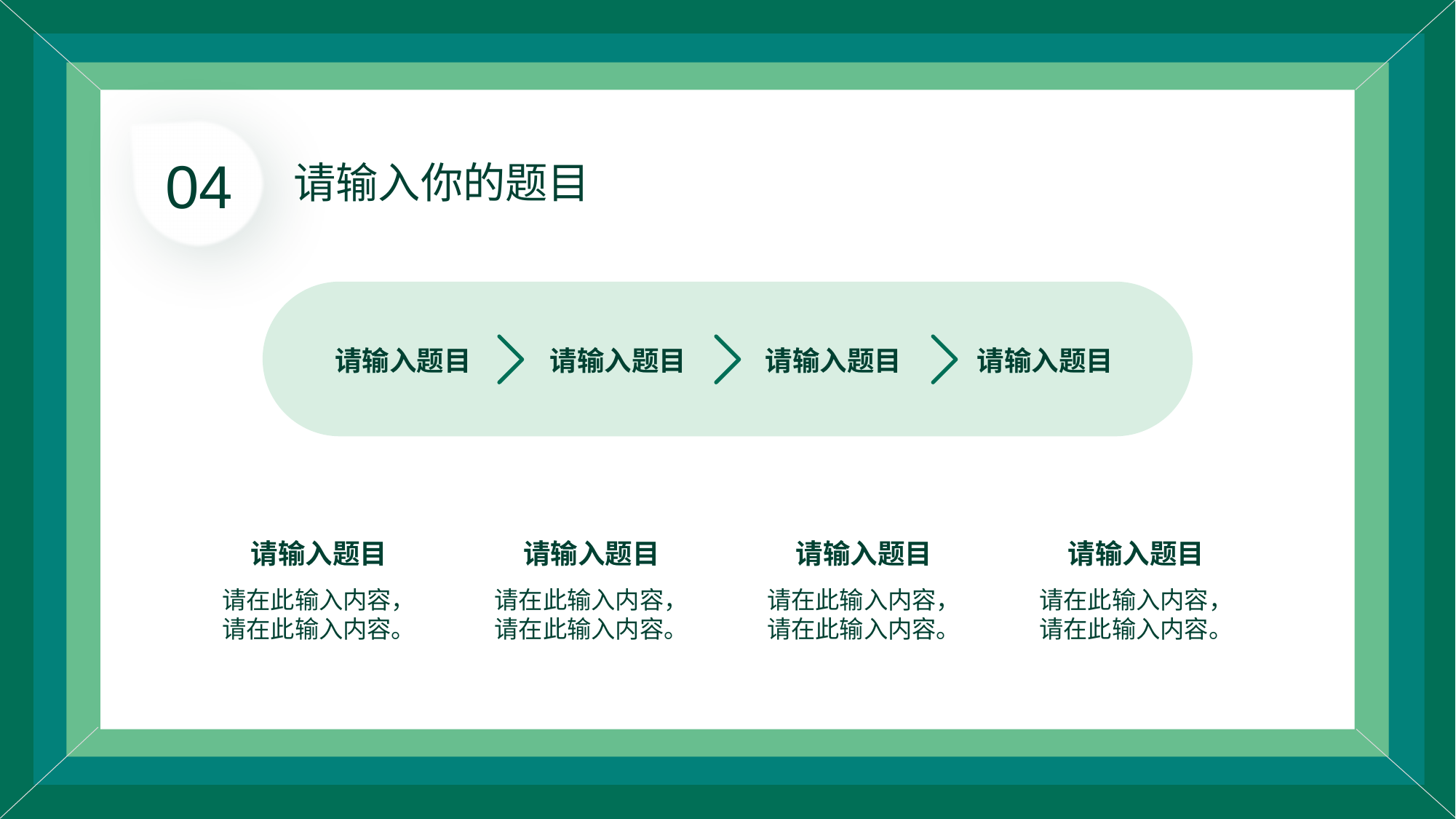

04
请输入你的题目

请输入题目
请输入题目
请输入题目
请输入题目
请输入题目
请在此输入内容，
请在此输入内容。
请输入题目
请在此输入内容，
请在此输入内容。
请输入题目
请在此输入内容，
请在此输入内容。
请输入题目
请在此输入内容，
请在此输入内容。